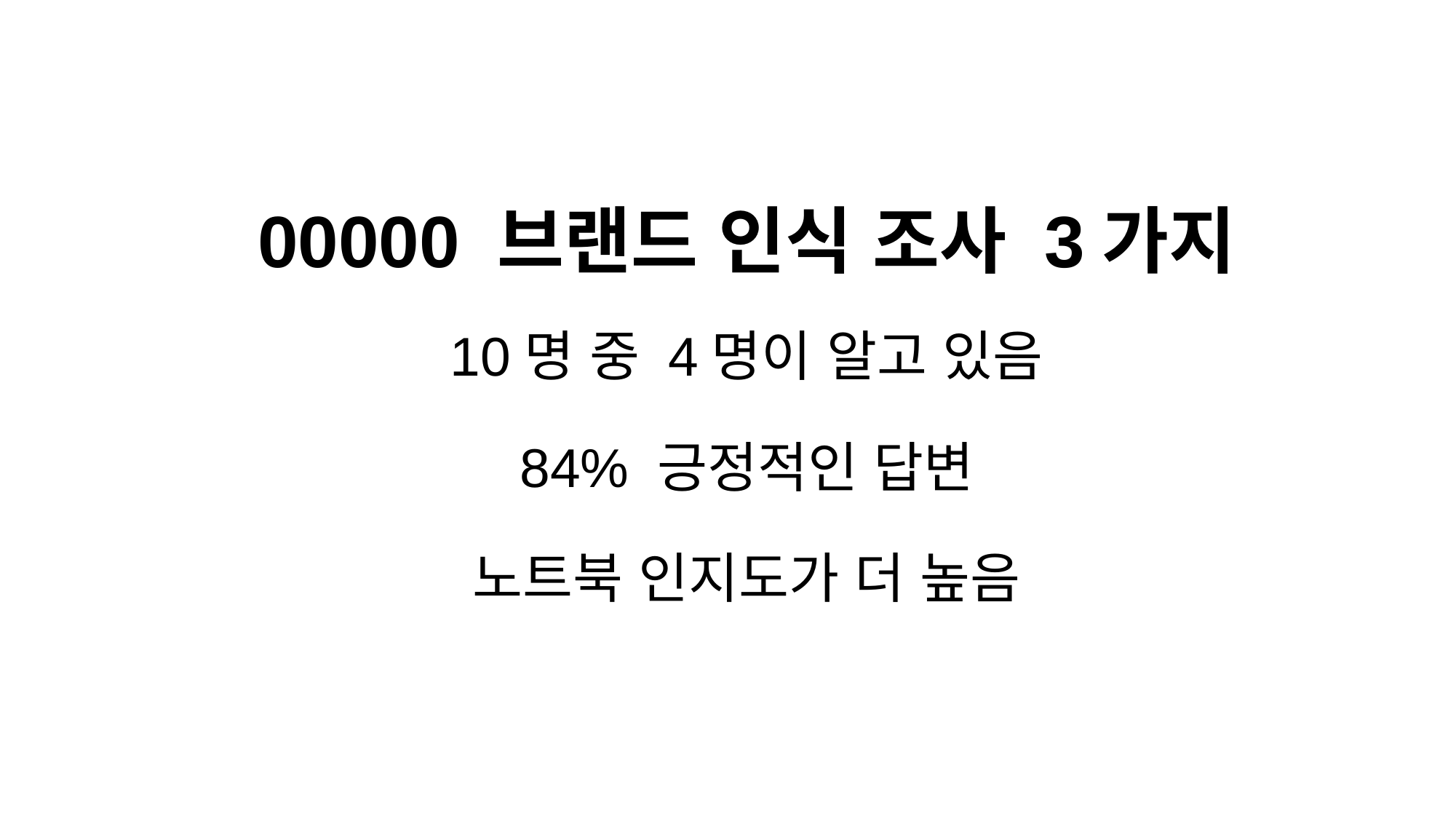

00000 브랜드 인식 조사 3가지
10명 중 4명이 알고 있음
84% 긍정적인 답변
노트북 인지도가 더 높음